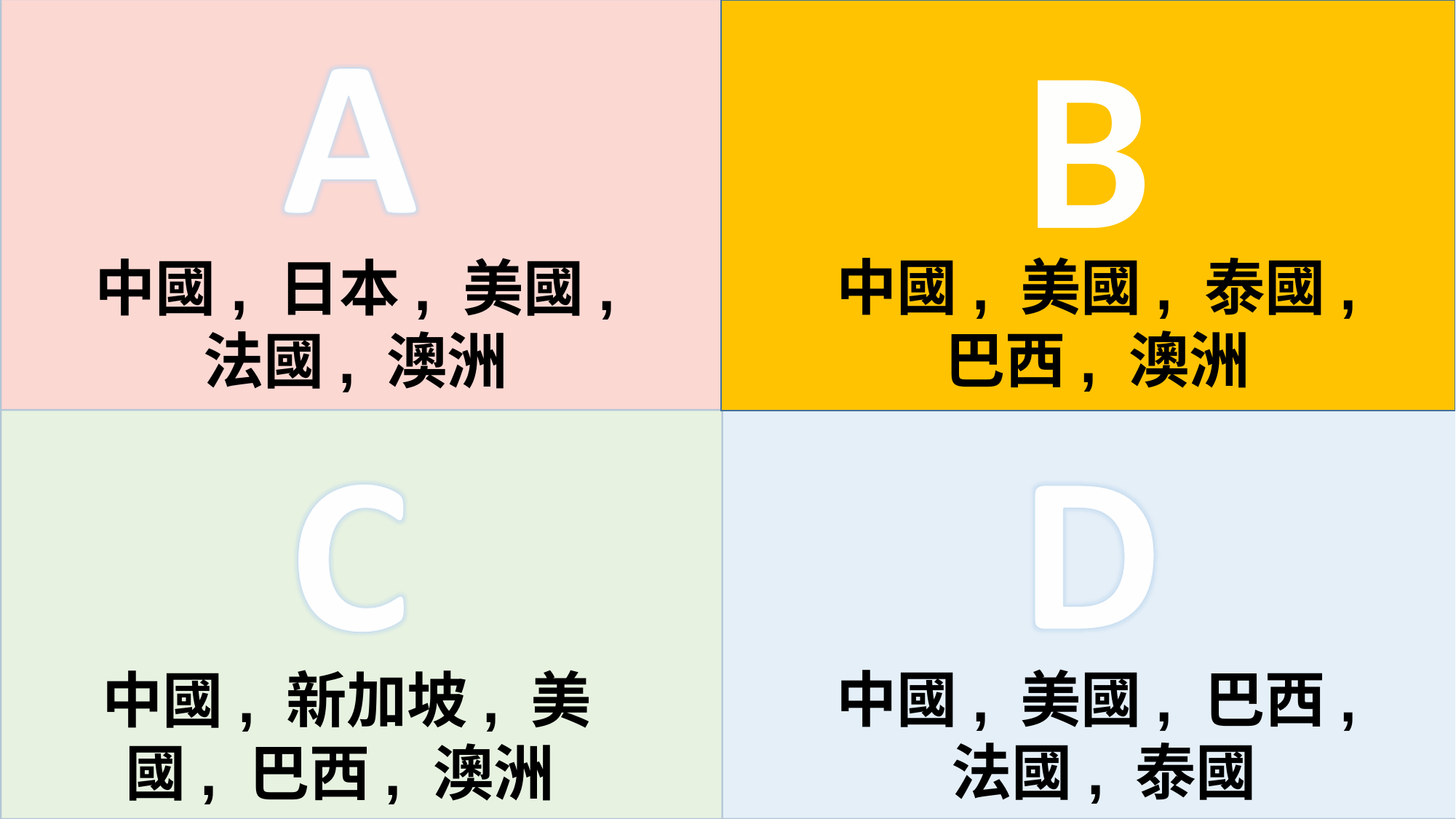

B
中國, 美國, 泰國, 巴西, 澳洲
中國, 日本, 美國, 法國, 澳洲
中國, 美國, 泰國, 巴西, 澳洲
中國, 美國, 巴西, 法國, 泰國
中國, 新加坡, 美國, 巴西, 澳洲